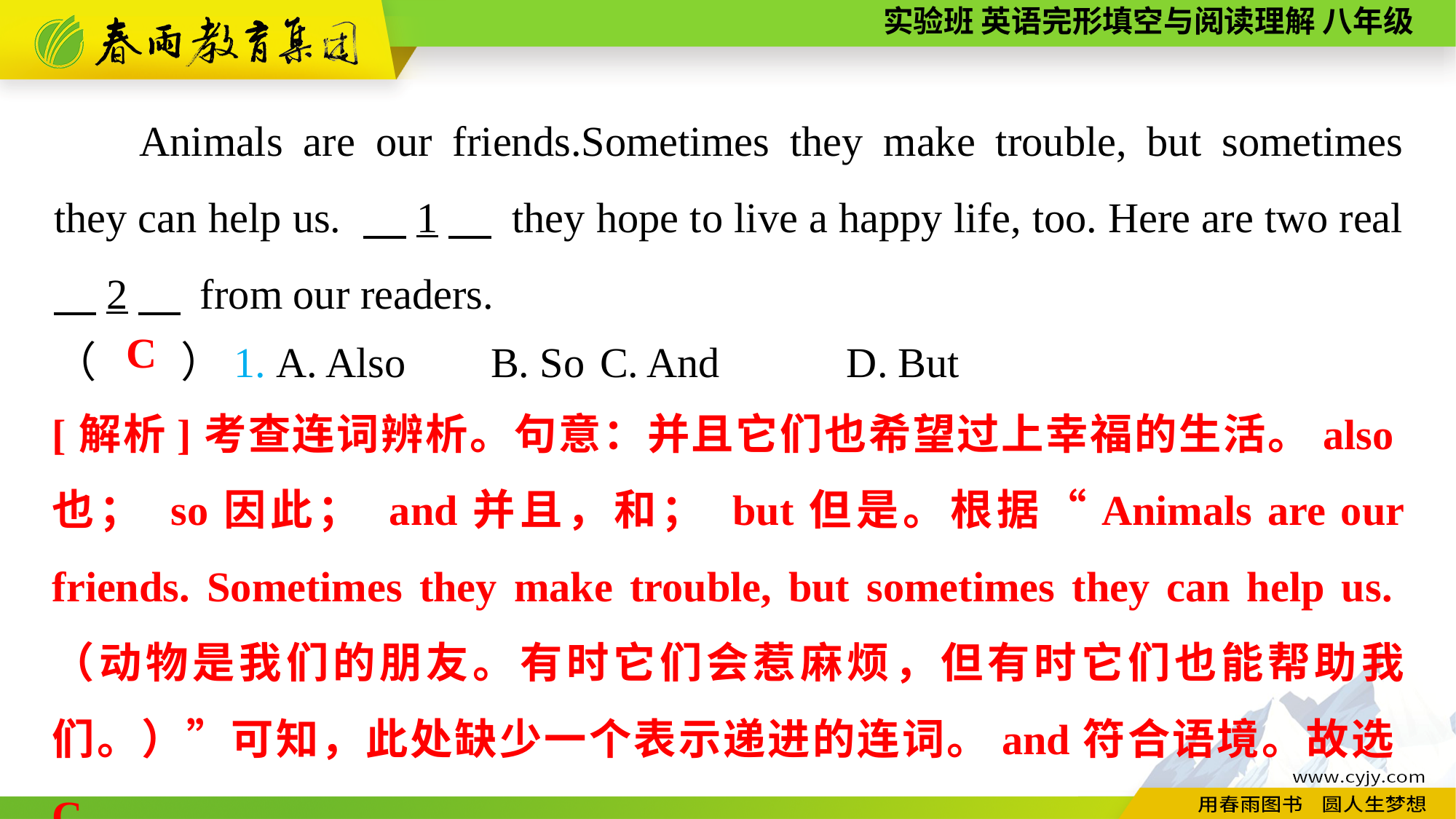

Animals are our friends.Sometimes they make trouble, but sometimes they can help us. 　1　 they hope to live a happy life, too. Here are two real 　2　 from our readers.
（　　）1. A. Also	B. So	C. And            D. But
C
[解析]考查连词辨析。句意：并且它们也希望过上幸福的生活。also也； so因此； and并且，和； but但是。根据“Animals are our friends. Sometimes they make trouble, but sometimes they can help us.（动物是我们的朋友。有时它们会惹麻烦，但有时它们也能帮助我们。）”可知，此处缺少一个表示递进的连词。and符合语境。故选C。